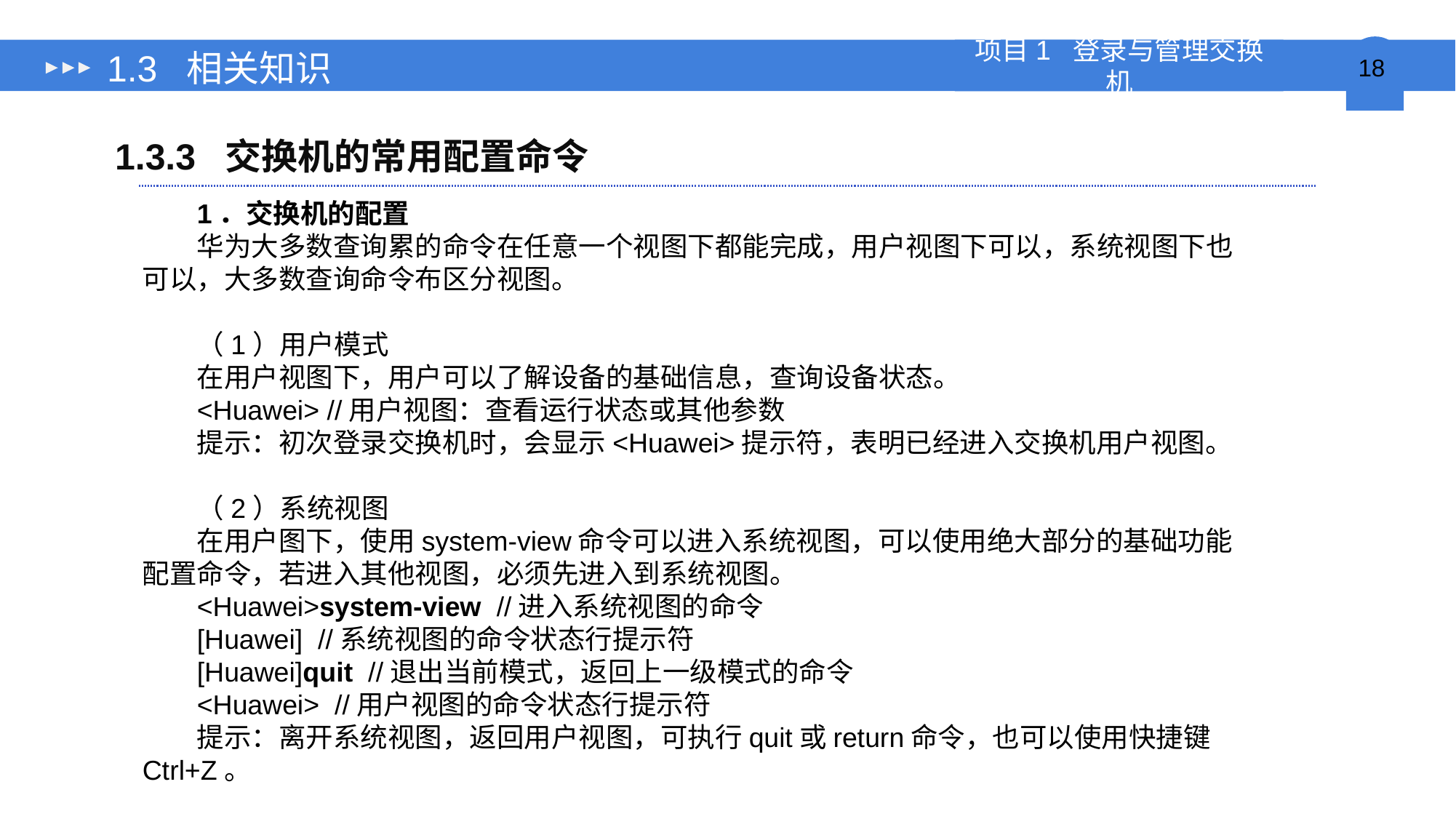

# 1.3  相关知识
1.3.3  交换机的常用配置命令

1．交换机的配置
华为大多数查询累的命令在任意一个视图下都能完成，用户视图下可以，系统视图下也可以，大多数查询命令布区分视图。

（1）用户模式
在用户视图下，用户可以了解设备的基础信息，查询设备状态。
<Huawei> //用户视图：查看运行状态或其他参数
提示：初次登录交换机时，会显示<Huawei>提示符，表明已经进入交换机用户视图。

（2）系统视图
在用户图下，使用system-view命令可以进入系统视图，可以使用绝大部分的基础功能配置命令，若进入其他视图，必须先进入到系统视图。
<Huawei>system-view  //进入系统视图的命令
[Huawei]  //系统视图的命令状态行提示符
[Huawei]quit  //退出当前模式，返回上一级模式的命令
<Huawei>  //用户视图的命令状态行提示符
提示：离开系统视图，返回用户视图，可执行quit或return命令，也可以使用快捷键Ctrl+Z。